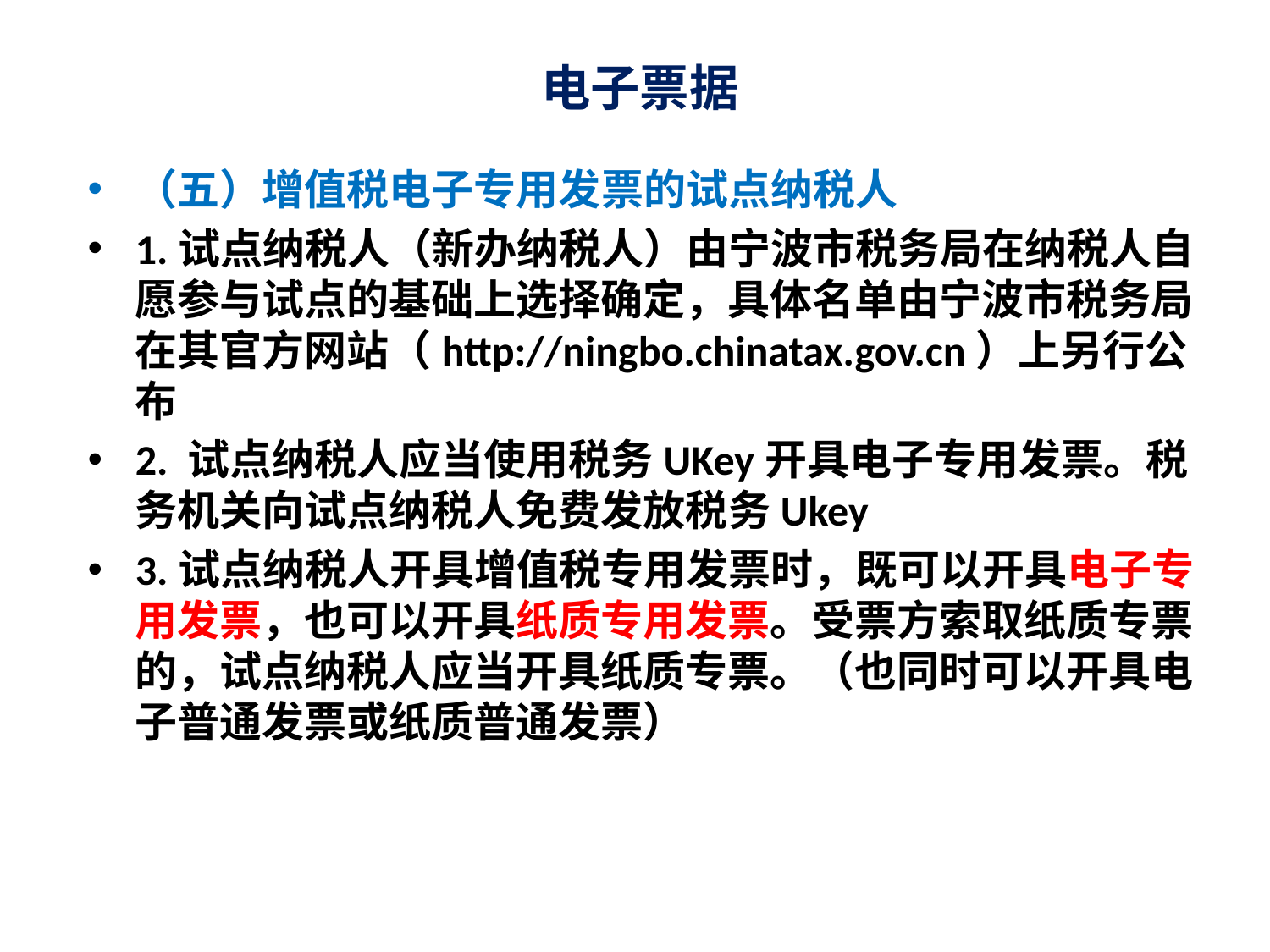

# 电子票据
（五）增值税电子专用发票的试点纳税人
1.试点纳税人（新办纳税人）由宁波市税务局在纳税人自愿参与试点的基础上选择确定，具体名单由宁波市税务局在其官方网站（http://ningbo.chinatax.gov.cn）上另行公布
2. 试点纳税人应当使用税务UKey开具电子专用发票。税务机关向试点纳税人免费发放税务Ukey
3.试点纳税人开具增值税专用发票时，既可以开具电子专用发票，也可以开具纸质专用发票。受票方索取纸质专票的，试点纳税人应当开具纸质专票。（也同时可以开具电子普通发票或纸质普通发票）